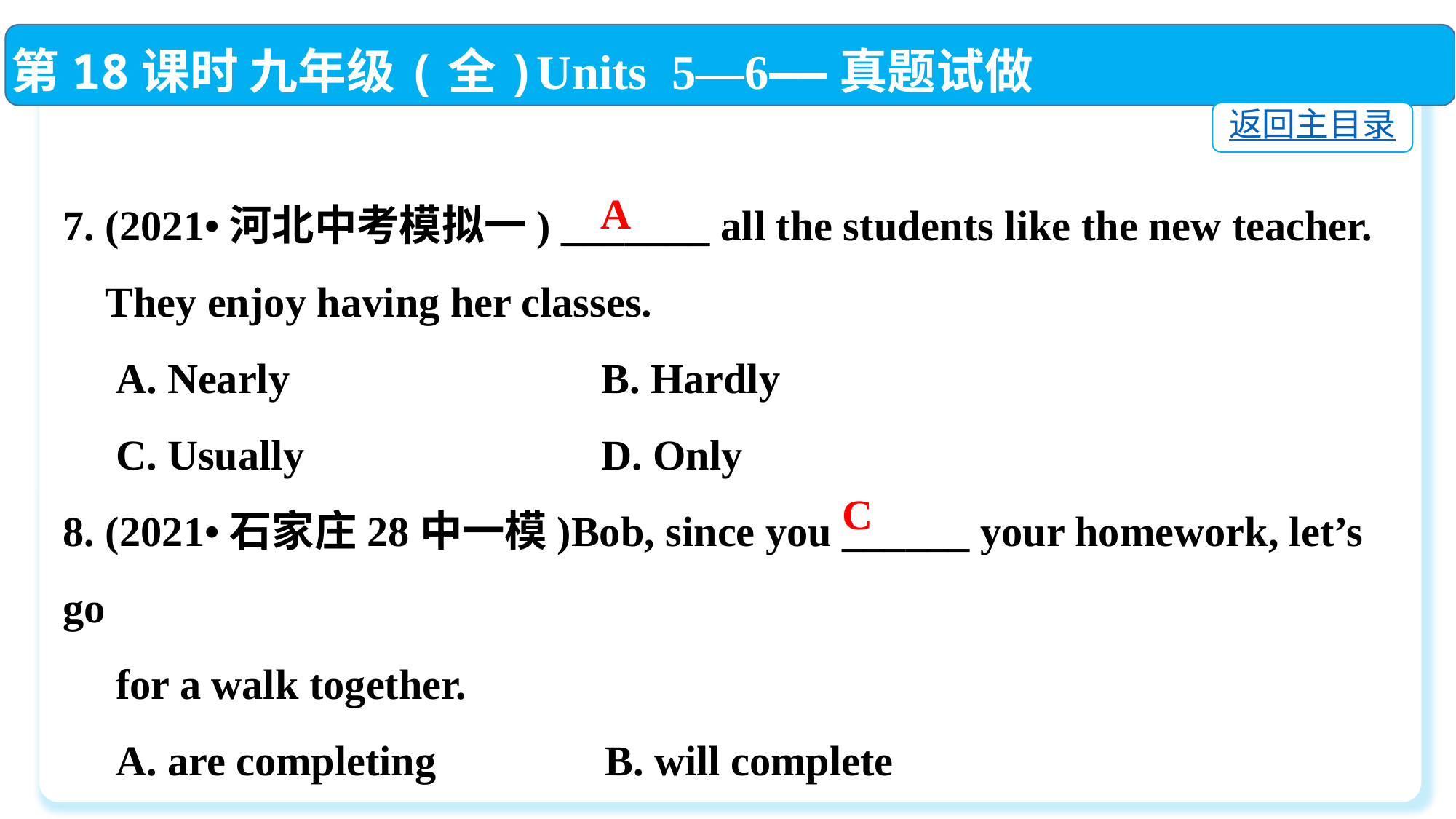

第18课时 九年级(全)Units  5—6——真题试做

返回主目录
7. (2021•河北中考模拟一) _______ all the students like the new teacher.
    They enjoy having her classes.
     A. Nearly	                    B. Hardly
     C. Usually	                    D. Only
8. (2021•石家庄28中一模)Bob, since you ______ your homework, let’s go
     for a walk together.
     A. are completing	          B. will complete
     C. have completed　　	D. were completing
A
C